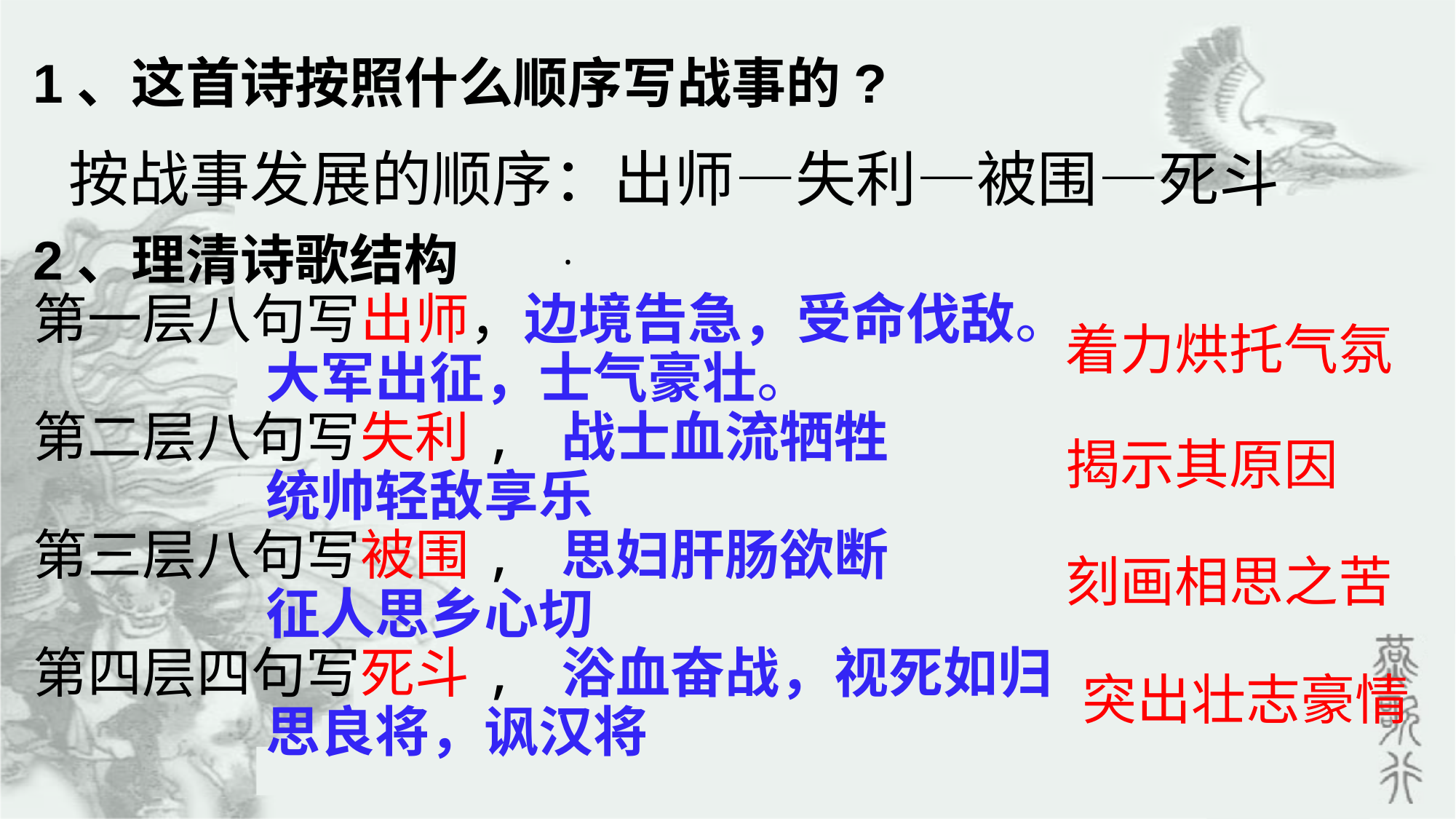

1、这首诗按照什么顺序写战事的?

2、理清诗歌结构
第一层八句写出师，边境告急，受命伐敌。
                  大军出征，士气豪壮。
第二层八句写失利, 战士血流牺牲
                  统帅轻敌享乐
第三层八句写被围, 思妇肝肠欲断
                  征人思乡心切
第四层四句写死斗, 浴血奋战，视死如归
                  思良将，讽汉将
按战事发展的顺序：出师—失利—被围—死斗

.
着力烘托气氛
揭示其原因
刻画相思之苦
突出壮志豪情